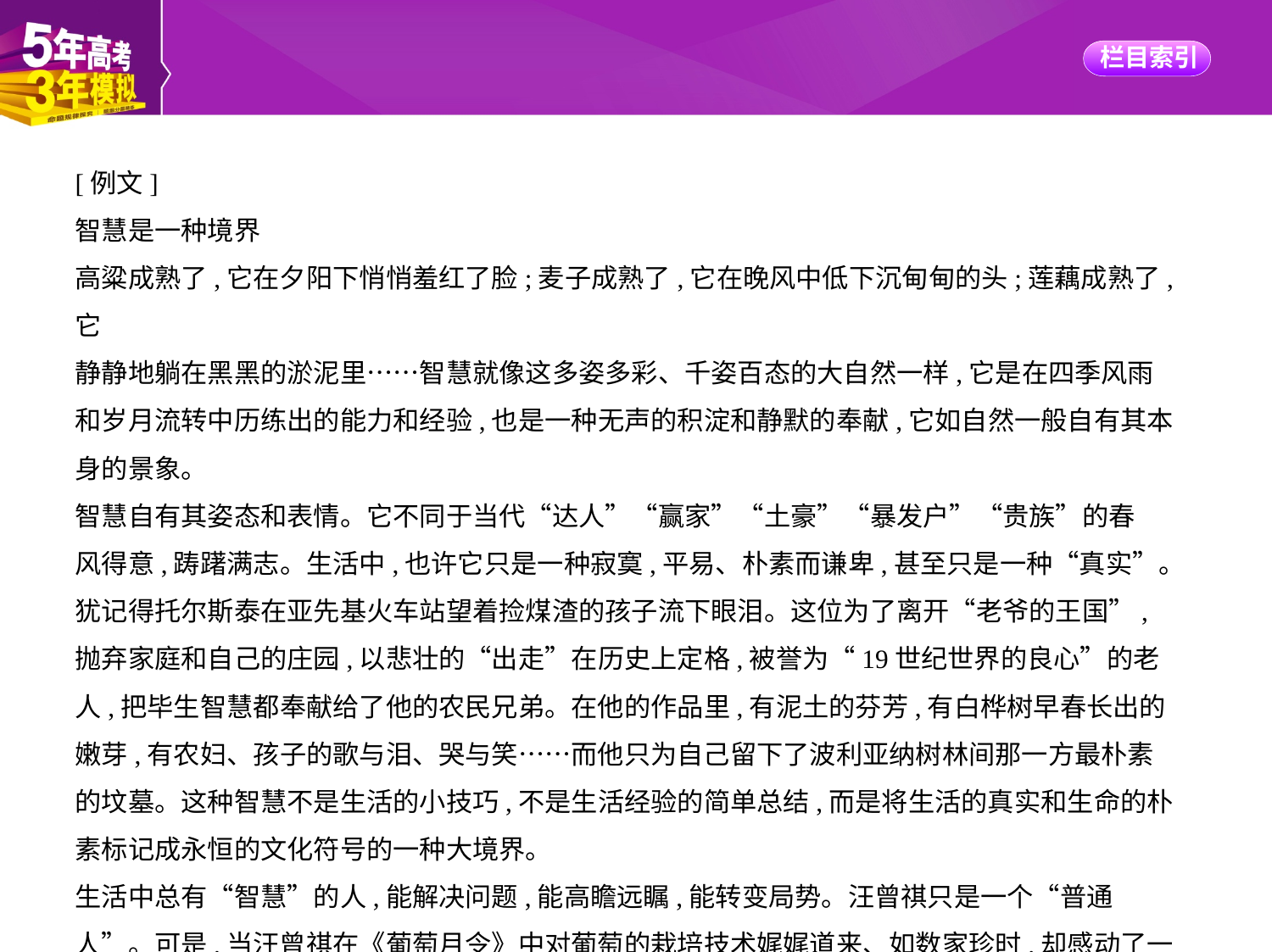

[例文]
智慧是一种境界
高粱成熟了,它在夕阳下悄悄羞红了脸;麦子成熟了,它在晚风中低下沉甸甸的头;莲藕成熟了,它
静静地躺在黑黑的淤泥里……智慧就像这多姿多彩、千姿百态的大自然一样,它是在四季风雨
和岁月流转中历练出的能力和经验,也是一种无声的积淀和静默的奉献,它如自然一般自有其本
身的景象。
智慧自有其姿态和表情。它不同于当代“达人”“赢家”“土豪”“暴发户”“贵族”的春
风得意,踌躇满志。生活中,也许它只是一种寂寞,平易、朴素而谦卑,甚至只是一种“真实”。
犹记得托尔斯泰在亚先基火车站望着捡煤渣的孩子流下眼泪。这位为了离开“老爷的王国”,
抛弃家庭和自己的庄园,以悲壮的“出走”在历史上定格,被誉为“19世纪世界的良心”的老
人,把毕生智慧都奉献给了他的农民兄弟。在他的作品里,有泥土的芬芳,有白桦树早春长出的
嫩芽,有农妇、孩子的歌与泪、哭与笑……而他只为自己留下了波利亚纳树林间那一方最朴素
的坟墓。这种智慧不是生活的小技巧,不是生活经验的简单总结,而是将生活的真实和生命的朴
素标记成永恒的文化符号的一种大境界。
生活中总有“智慧”的人,能解决问题,能高瞻远瞩,能转变局势。汪曾祺只是一个“普通
人”。可是,当汪曾祺在《葡萄月令》中对葡萄的栽培技术娓娓道来、如数家珍时,却感动了一